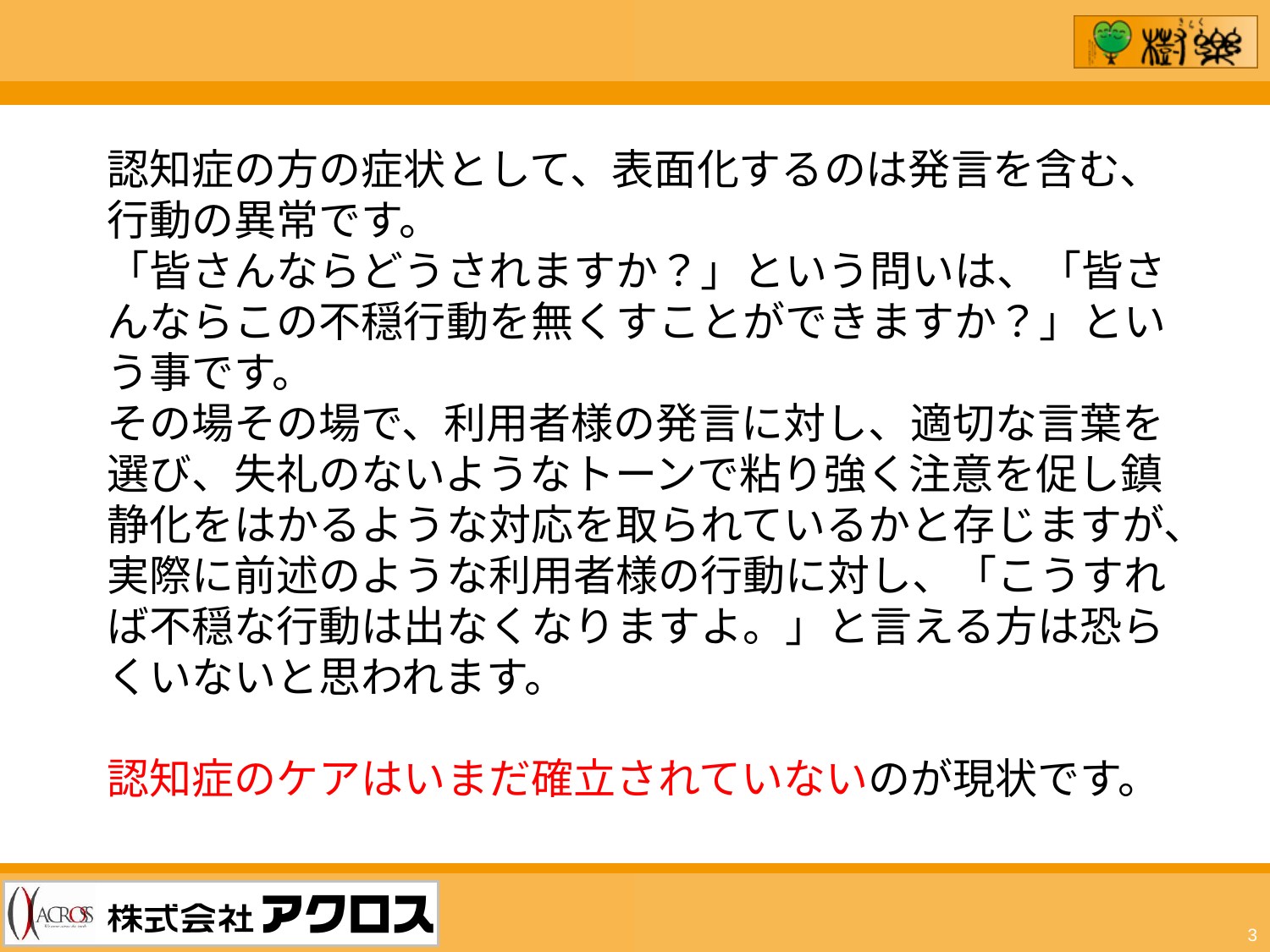

認知症の方の症状として、表面化するのは発言を含む、行動の異常です。
「皆さんならどうされますか？」という問いは、「皆さんならこの不穏行動を無くすことができますか？」という事です。
その場その場で、利用者様の発言に対し、適切な言葉を選び、失礼のないようなトーンで粘り強く注意を促し鎮静化をはかるような対応を取られているかと存じますが、実際に前述のような利用者様の行動に対し、「こうすれば不穏な行動は出なくなりますよ。」と言える方は恐らくいないと思われます。

認知症のケアはいまだ確立されていないのが現状です。
3